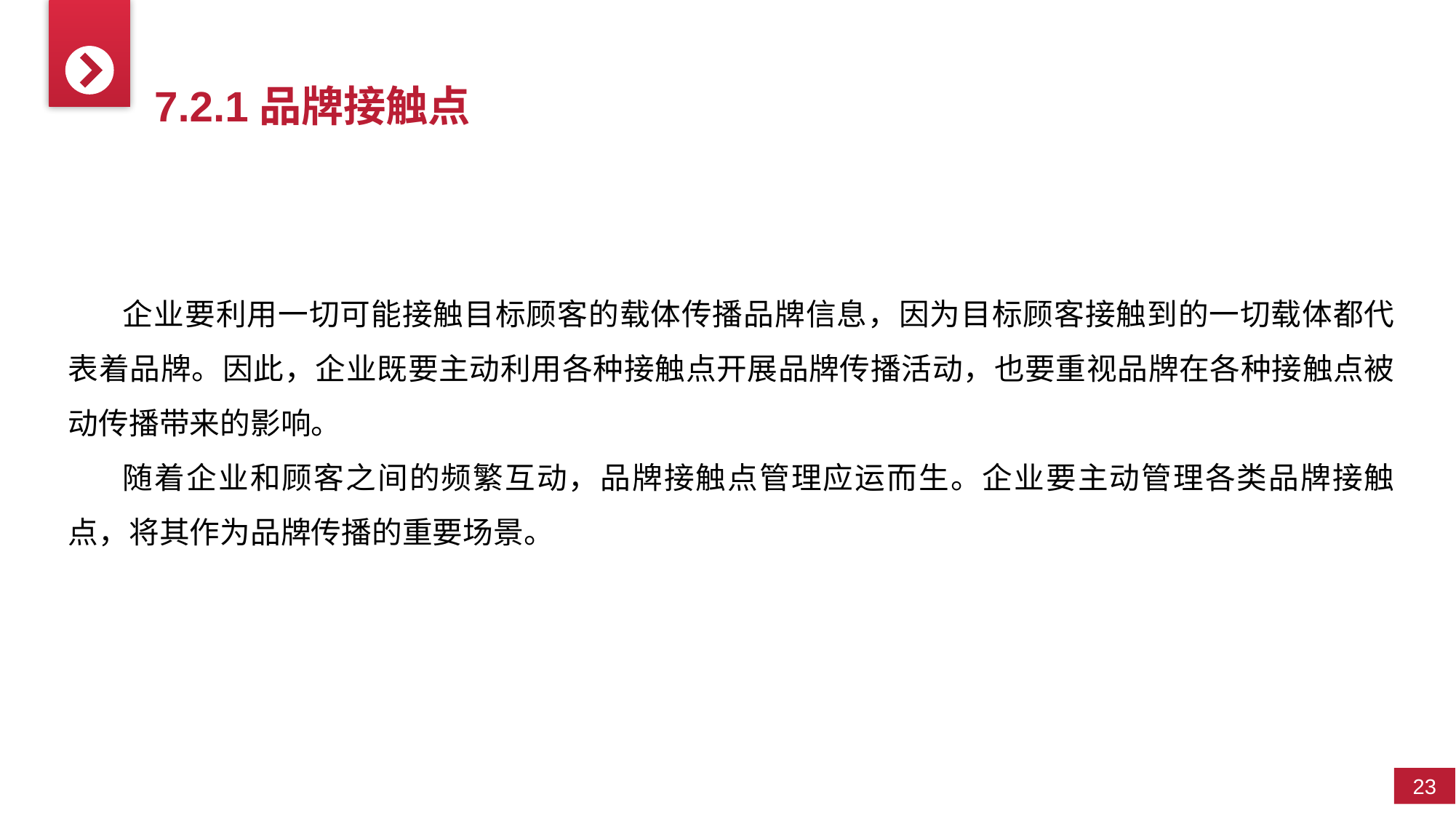

7.2.1品牌接触点
企业要利用一切可能接触目标顾客的载体传播品牌信息，因为目标顾客接触到的一切载体都代表着品牌。因此，企业既要主动利用各种接触点开展品牌传播活动，也要重视品牌在各种接触点被动传播带来的影响。
随着企业和顾客之间的频繁互动，品牌接触点管理应运而生。企业要主动管理各类品牌接触点，将其作为品牌传播的重要场景。